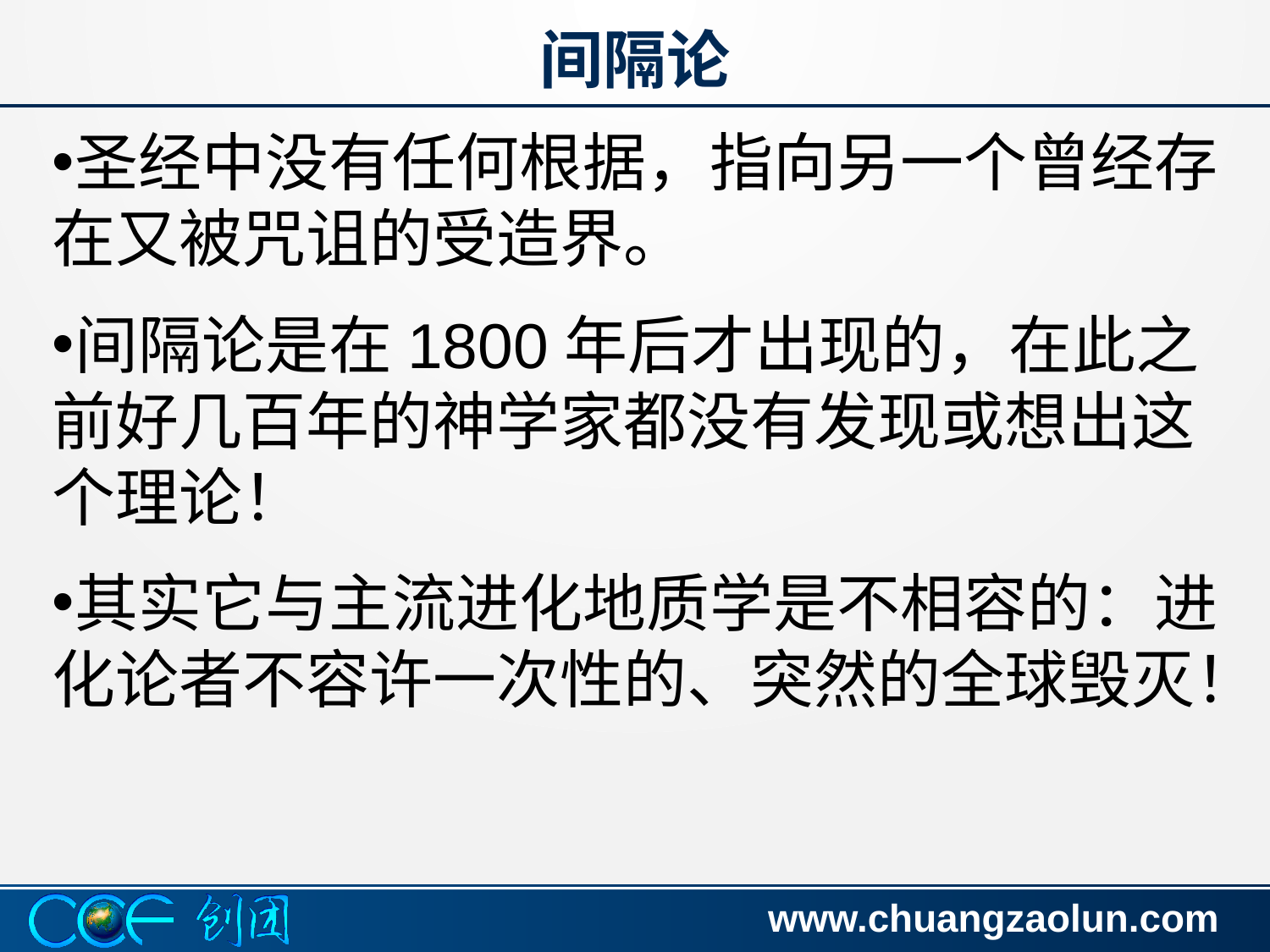

# 间隔论
圣经中没有任何根据，指向另一个曾经存在又被咒诅的受造界。

间隔论是在1800年后才出现的，在此之前好几百年的神学家都没有发现或想出这个理论！

其实它与主流进化地质学是不相容的：进化论者不容许一次性的、突然的全球毁灭！